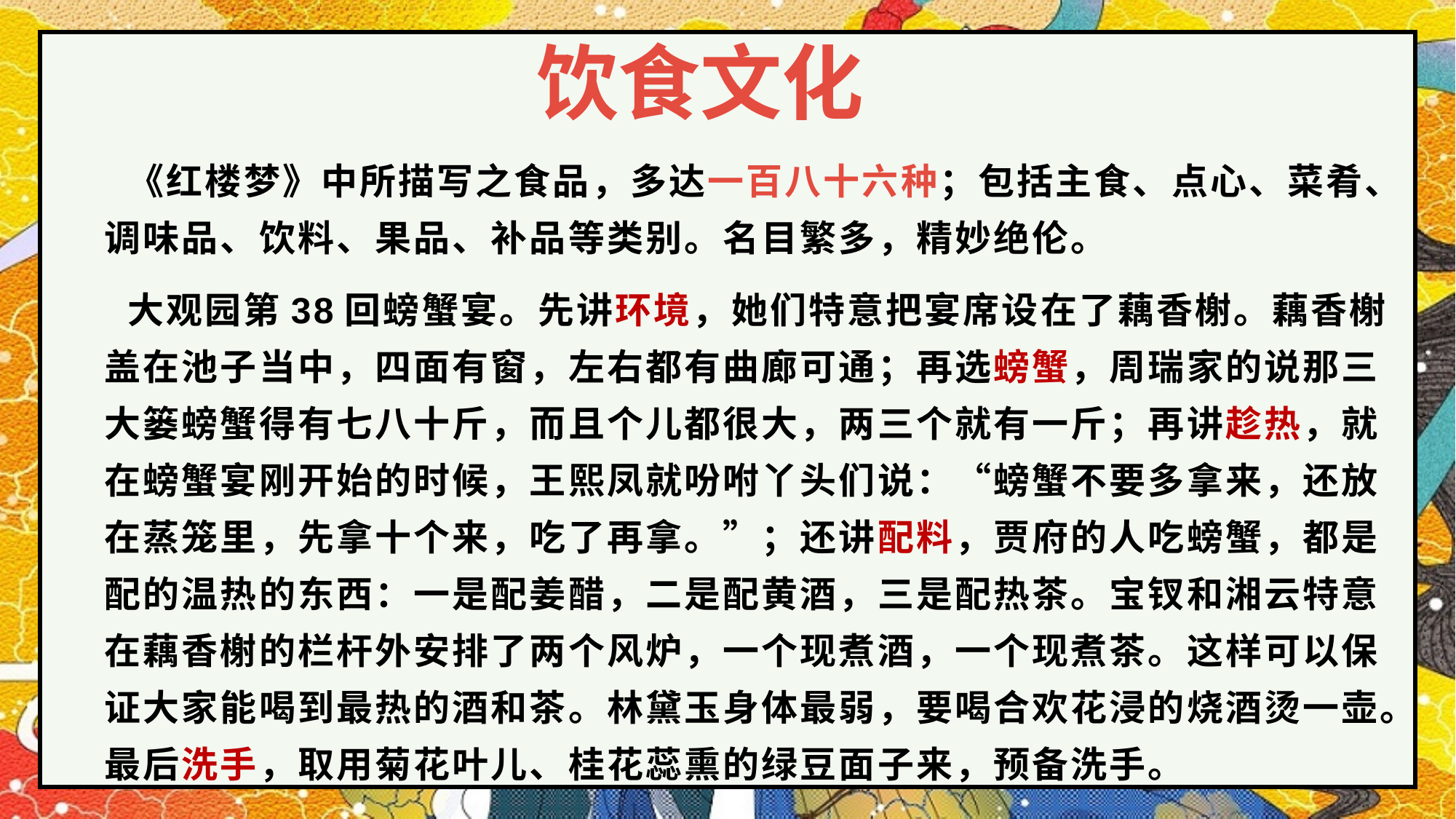

饮食文化
    《红楼梦》中所描写之食品，多达一百八十六种；包括主食、点心、菜肴、调味品、饮料、果品、补品等类别。名目繁多，精妙绝伦。
    大观园第38回螃蟹宴。先讲环境，她们特意把宴席设在了藕香榭。藕香榭盖在池子当中，四面有窗，左右都有曲廊可通；再选螃蟹，周瑞家的说那三大篓螃蟹得有七八十斤，而且个儿都很大，两三个就有一斤；再讲趁热，就在螃蟹宴刚开始的时候，王熙凤就吩咐丫头们说：“螃蟹不要多拿来，还放在蒸笼里，先拿十个来，吃了再拿。”；还讲配料，贾府的人吃螃蟹，都是配的温热的东西：一是配姜醋，二是配黄酒，三是配热茶。宝钗和湘云特意在藕香榭的栏杆外安排了两个风炉，一个现煮酒，一个现煮茶。这样可以保证大家能喝到最热的酒和茶。林黛玉身体最弱，要喝合欢花浸的烧酒烫一壶。最后洗手，取用菊花叶儿、桂花蕊熏的绿豆面子来，预备洗手。